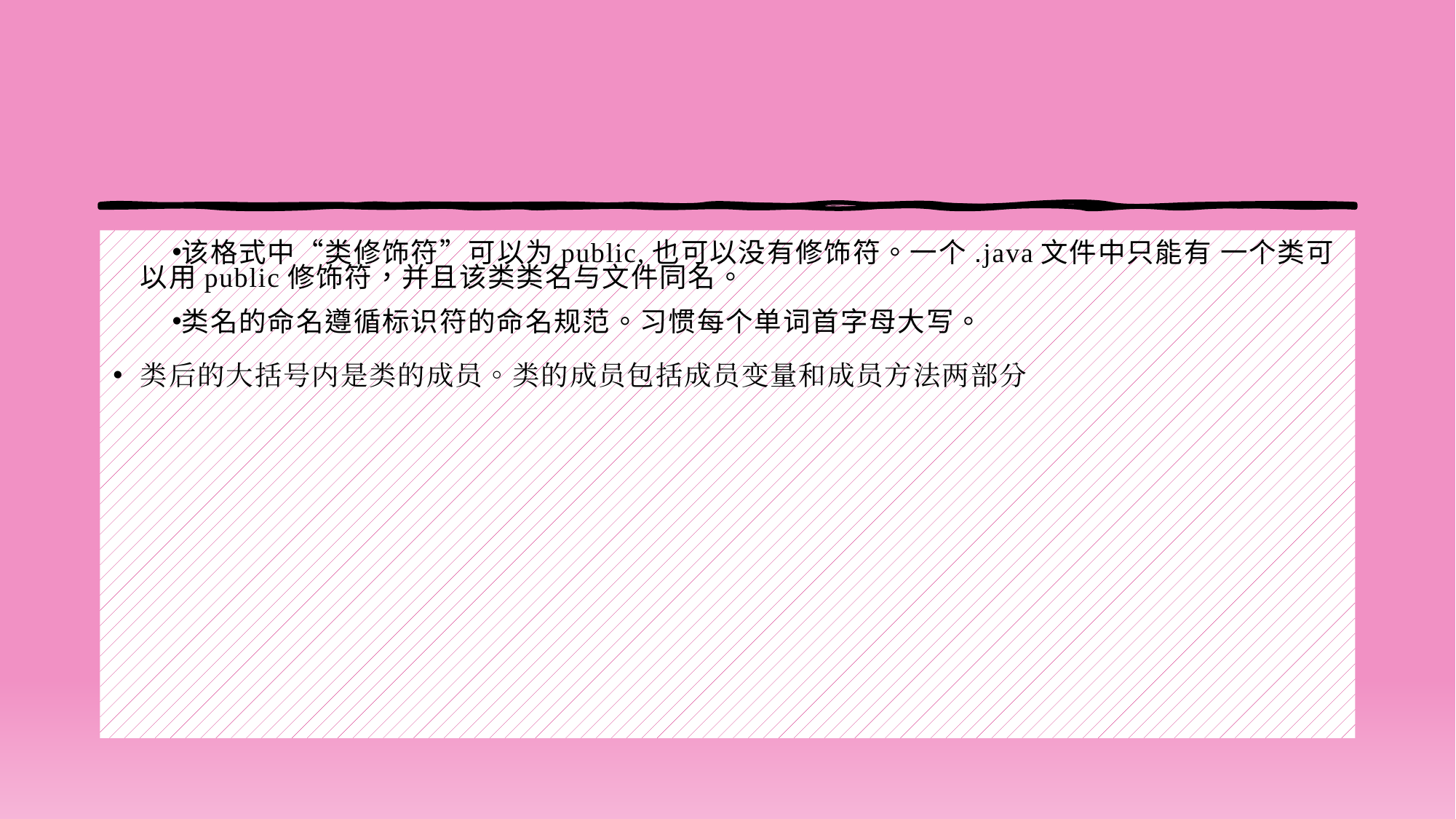

#
该格式中“类修饰符”可以为public,也可以没有修饰符。一个.java文件中只能有 一个类可以用public修饰符，并且该类类名与文件同名。
类名的命名遵循标识符的命名规范。习惯每个单词首字母大写。
类后的大括号内是类的成员。类的成员包括成员变量和成员方法两部分